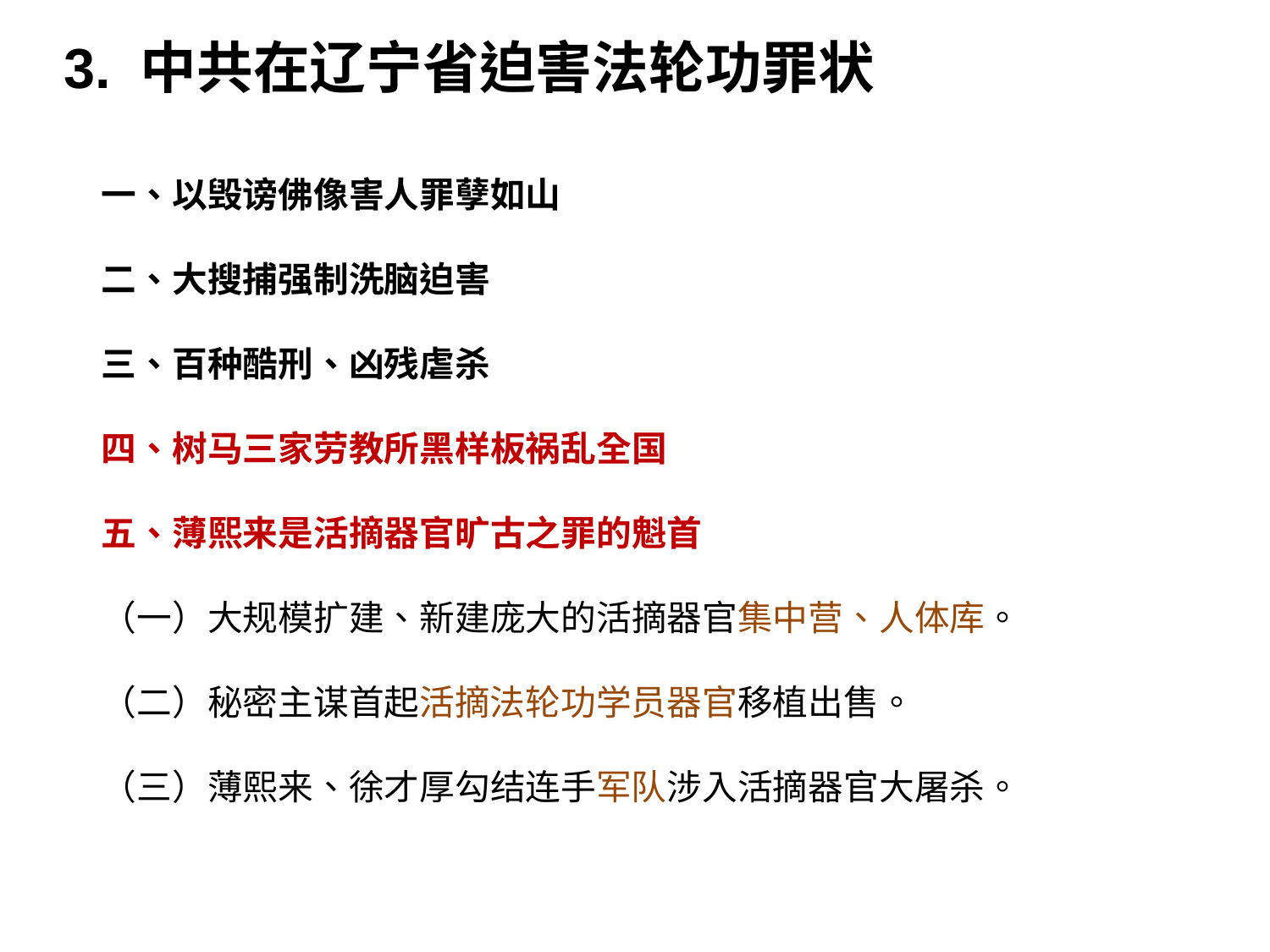

3. 中共在辽宁省迫害法轮功罪状
一、以毁谤佛像害人罪孽如山

二、大搜捕强制洗脑迫害

三、百种酷刑、凶残虐杀

四、树马三家劳教所黑样板祸乱全国

五、薄熙来是活摘器官旷古之罪的魁首

（一）大规模扩建、新建庞大的活摘器官集中营、人体库。

（二）秘密主谋首起活摘法轮功学员器官移植出售。

（三）薄熙来、徐才厚勾结连手军队涉入活摘器官大屠杀。